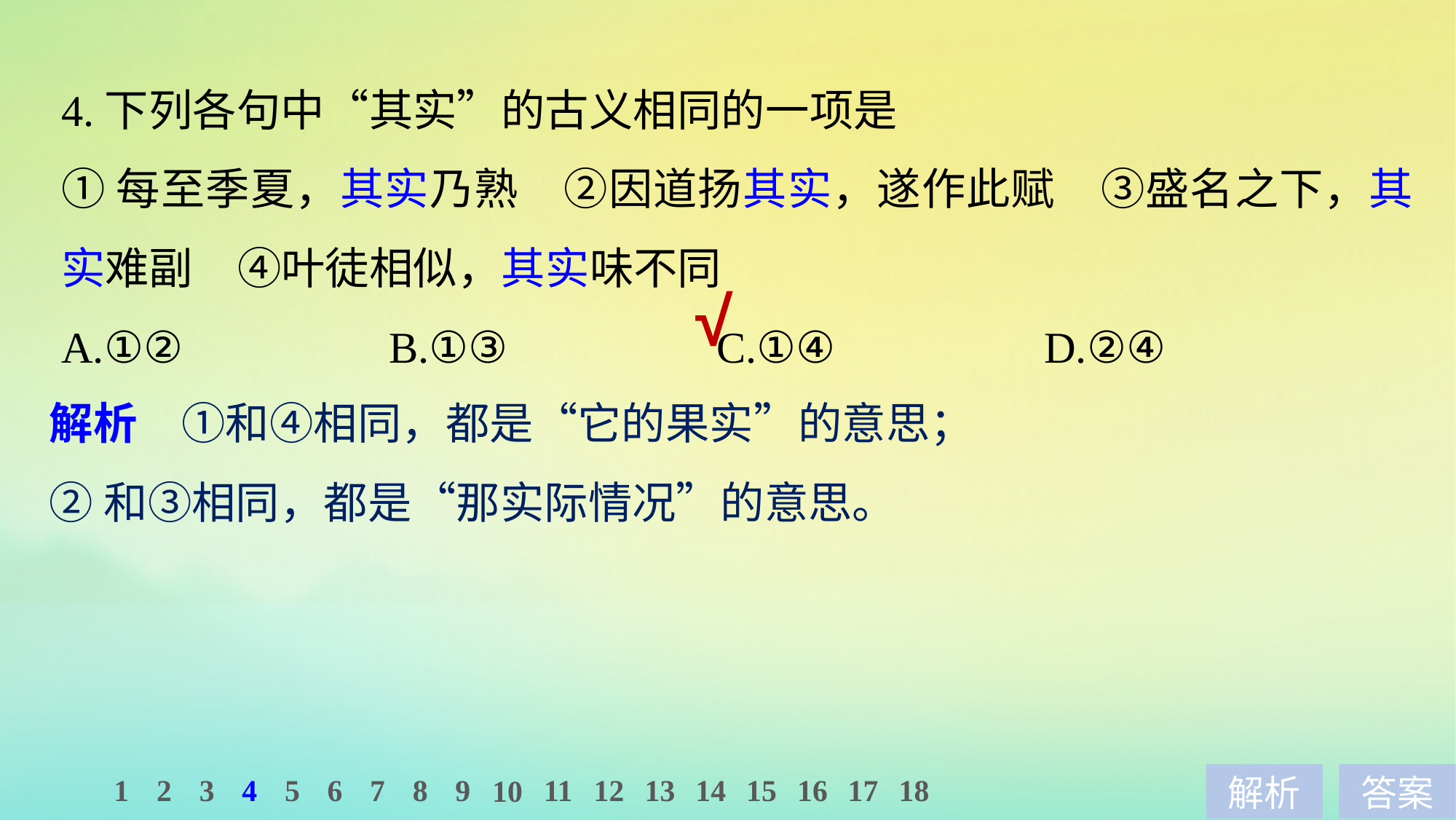

4.下列各句中“其实”的古义相同的一项是
①每至季夏，其实乃熟　②因道扬其实，遂作此赋　③盛名之下，其实难副　④叶徒相似，其实味不同
A.①②  		B.①③  		C.①④  		D.②④
√
解析　①和④相同，都是“它的果实”的意思；
②和③相同，都是“那实际情况”的意思。
1
2
3
4
5
6
7
8
9
11
12
13
14
15
16
17
18
10
解析
答案